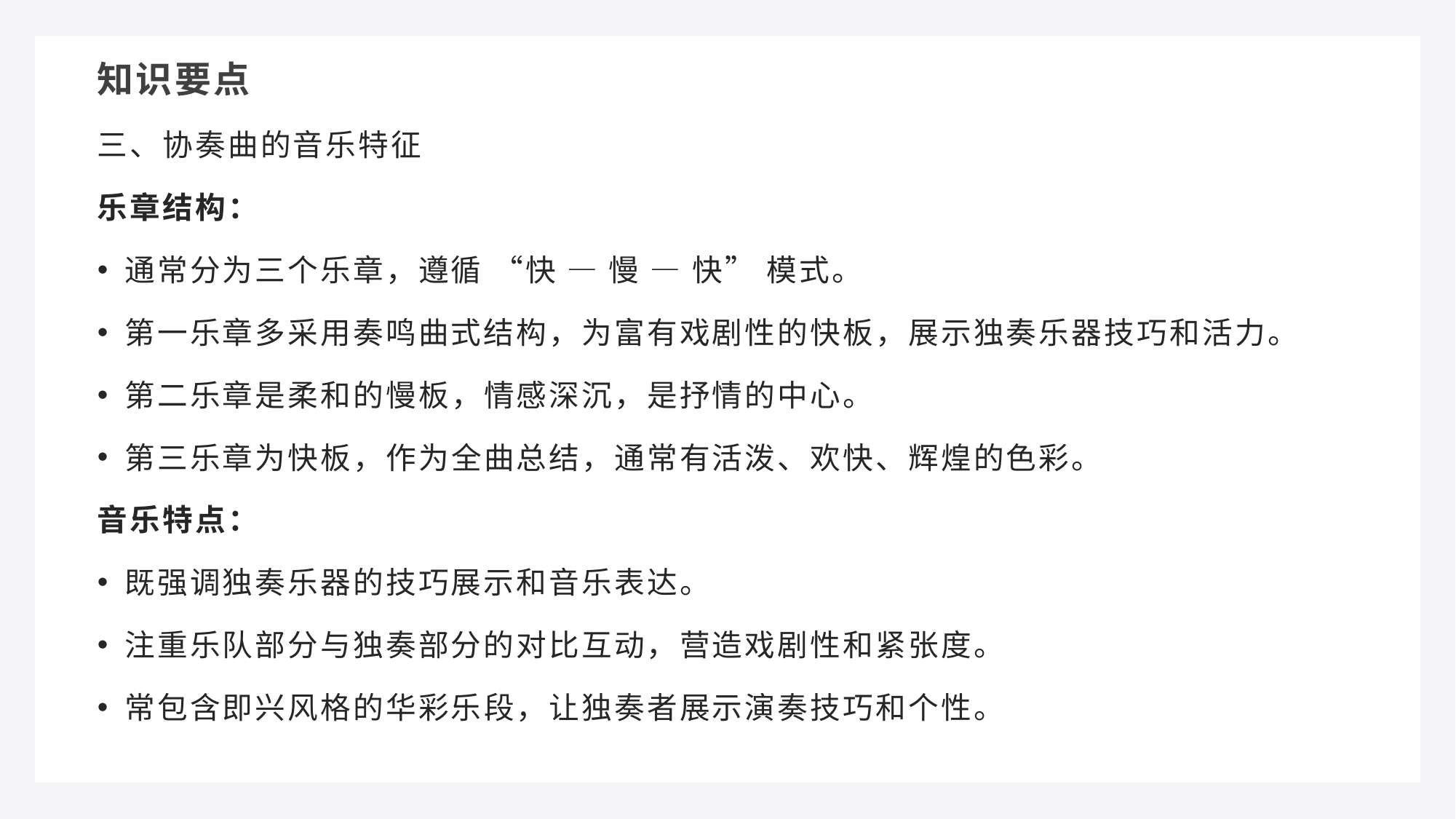

知识要点
三、协奏曲的音乐特征
乐章结构：
通常分为三个乐章，遵循 “快 — 慢 — 快” 模式。
第一乐章多采用奏鸣曲式结构，为富有戏剧性的快板，展示独奏乐器技巧和活力。
第二乐章是柔和的慢板，情感深沉，是抒情的中心。
第三乐章为快板，作为全曲总结，通常有活泼、欢快、辉煌的色彩。
音乐特点：
既强调独奏乐器的技巧展示和音乐表达。
注重乐队部分与独奏部分的对比互动，营造戏剧性和紧张度。
常包含即兴风格的华彩乐段，让独奏者展示演奏技巧和个性。